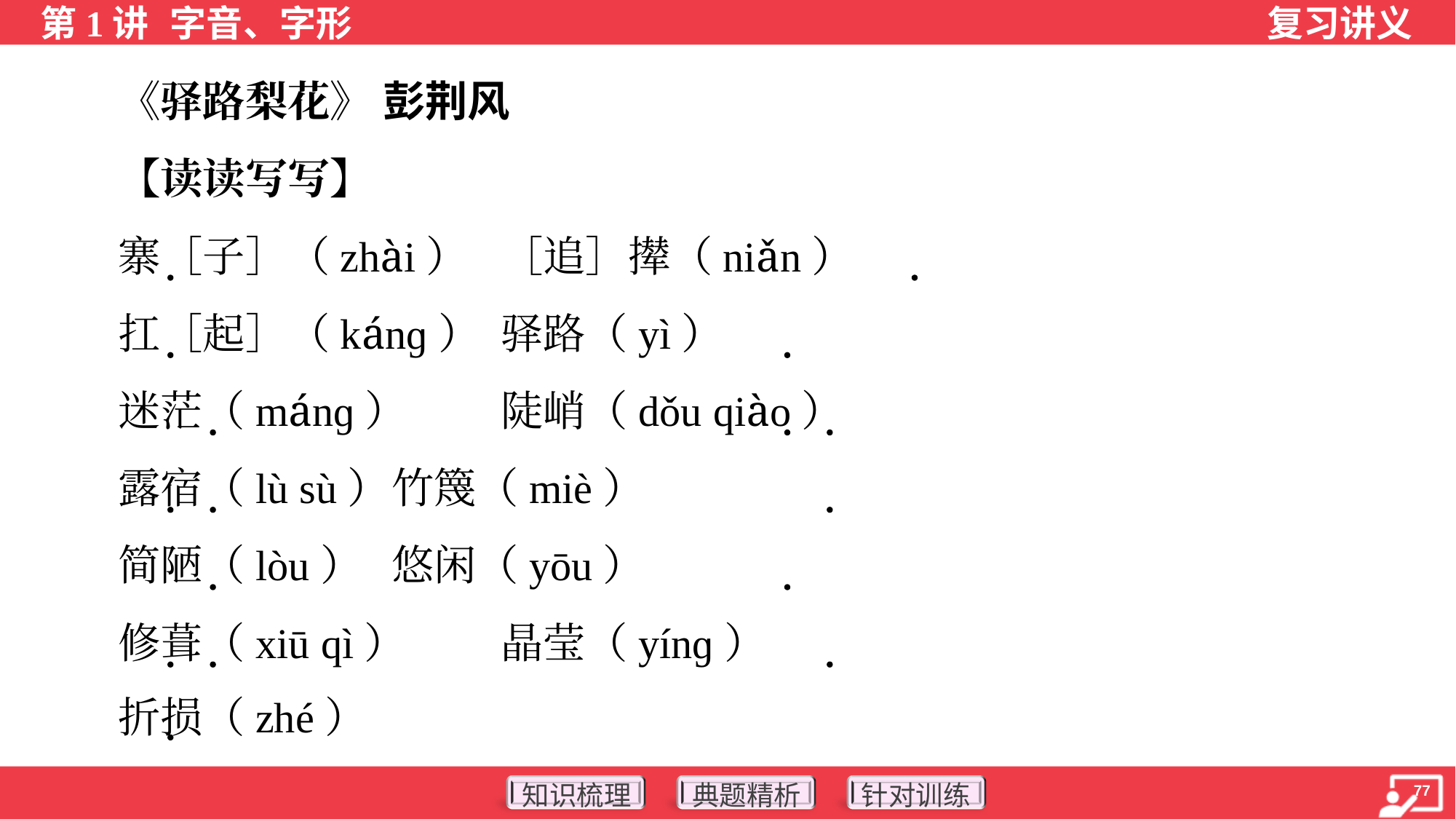

《驿路梨花》 彭荆风
    【读读写写】
    寨［子］（zhài）	［追］撵（niǎn）
    扛［起］（kánɡ）	驿路（yì）
    迷茫（mánɡ）	陡峭（dǒu qiào）
    露宿（lù sù）	竹篾（miè）
    简陋（lòu）	悠闲（yōu）
    修葺（xiū qì）	晶莹（yínɡ）
    折损（zhé）